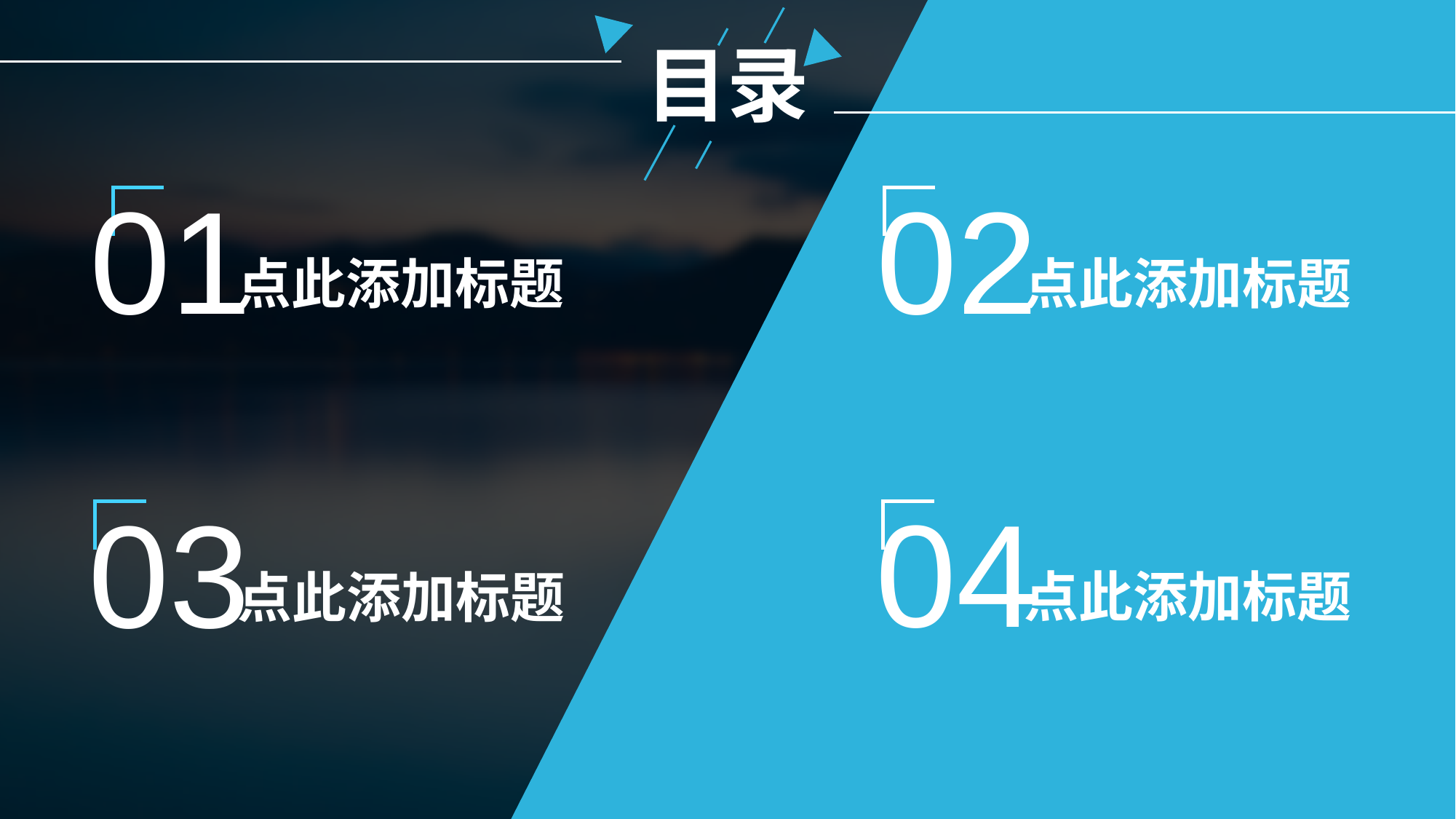

目录

01
02

点此添加标题
点此添加标题
04
03

点此添加标题
点此添加标题